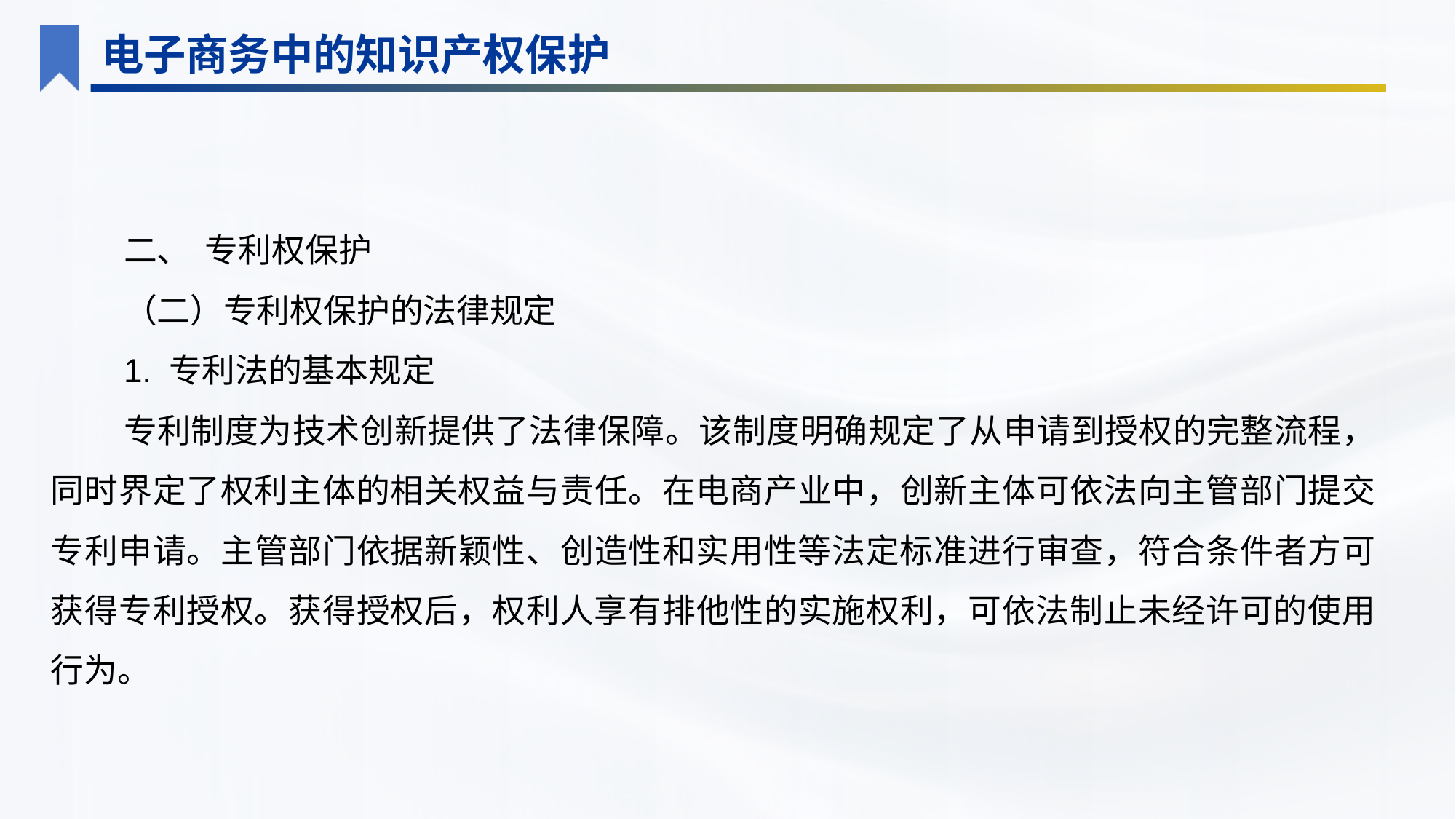

电子商务中的知识产权保护
二、  专利权保护
（二）专利权保护的法律规定
1. 专利法的基本规定
专利制度为技术创新提供了法律保障。该制度明确规定了从申请到授权的完整流程，同时界定了权利主体的相关权益与责任。在电商产业中，创新主体可依法向主管部门提交专利申请。主管部门依据新颖性、创造性和实用性等法定标准进行审查，符合条件者方可获得专利授权。获得授权后，权利人享有排他性的实施权利，可依法制止未经许可的使用行为。